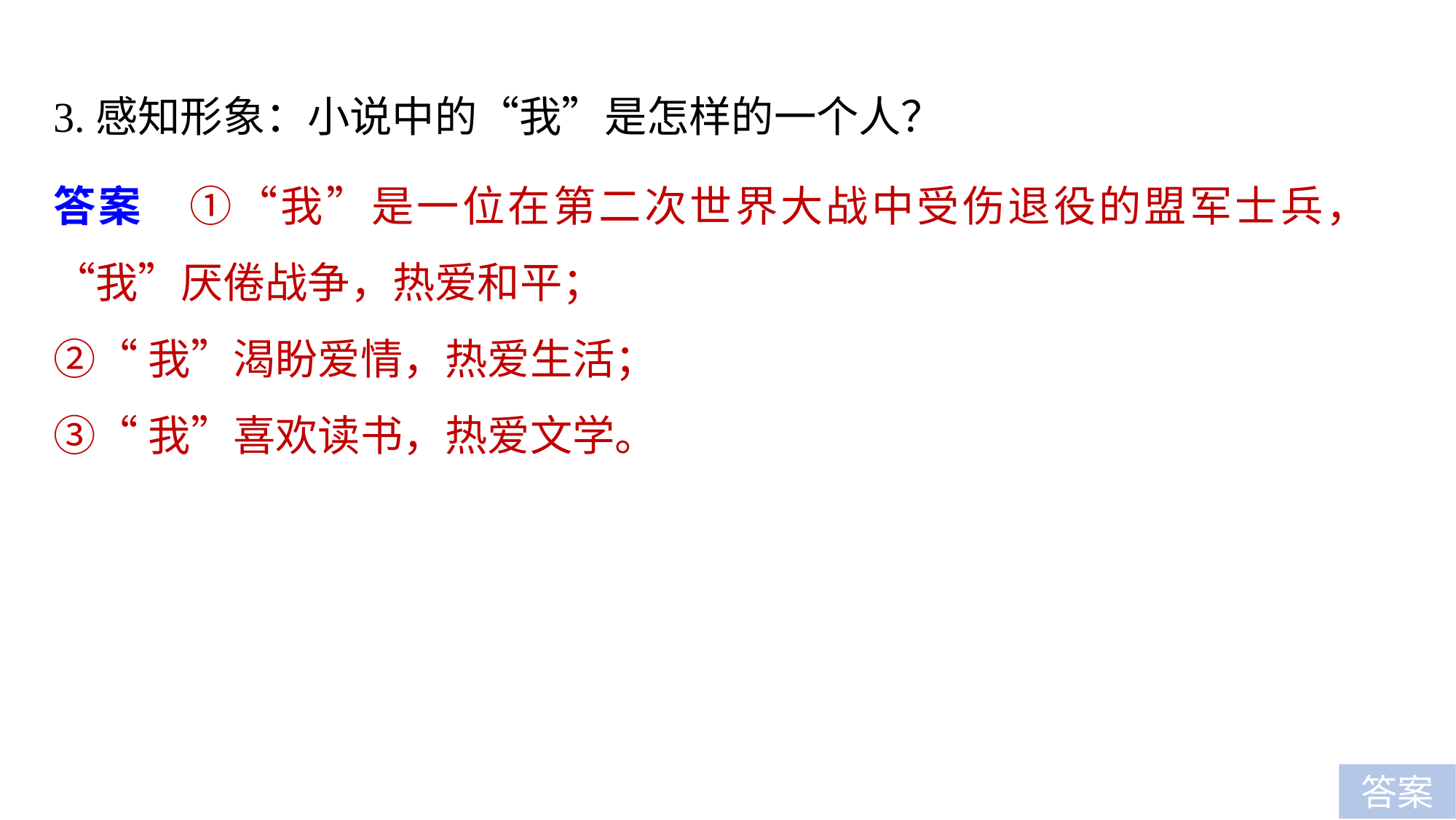

3.感知形象：小说中的“我”是怎样的一个人？
答案　①“我”是一位在第二次世界大战中受伤退役的盟军士兵，“我”厌倦战争，热爱和平；
②“我”渴盼爱情，热爱生活；
③“我”喜欢读书，热爱文学。
答案